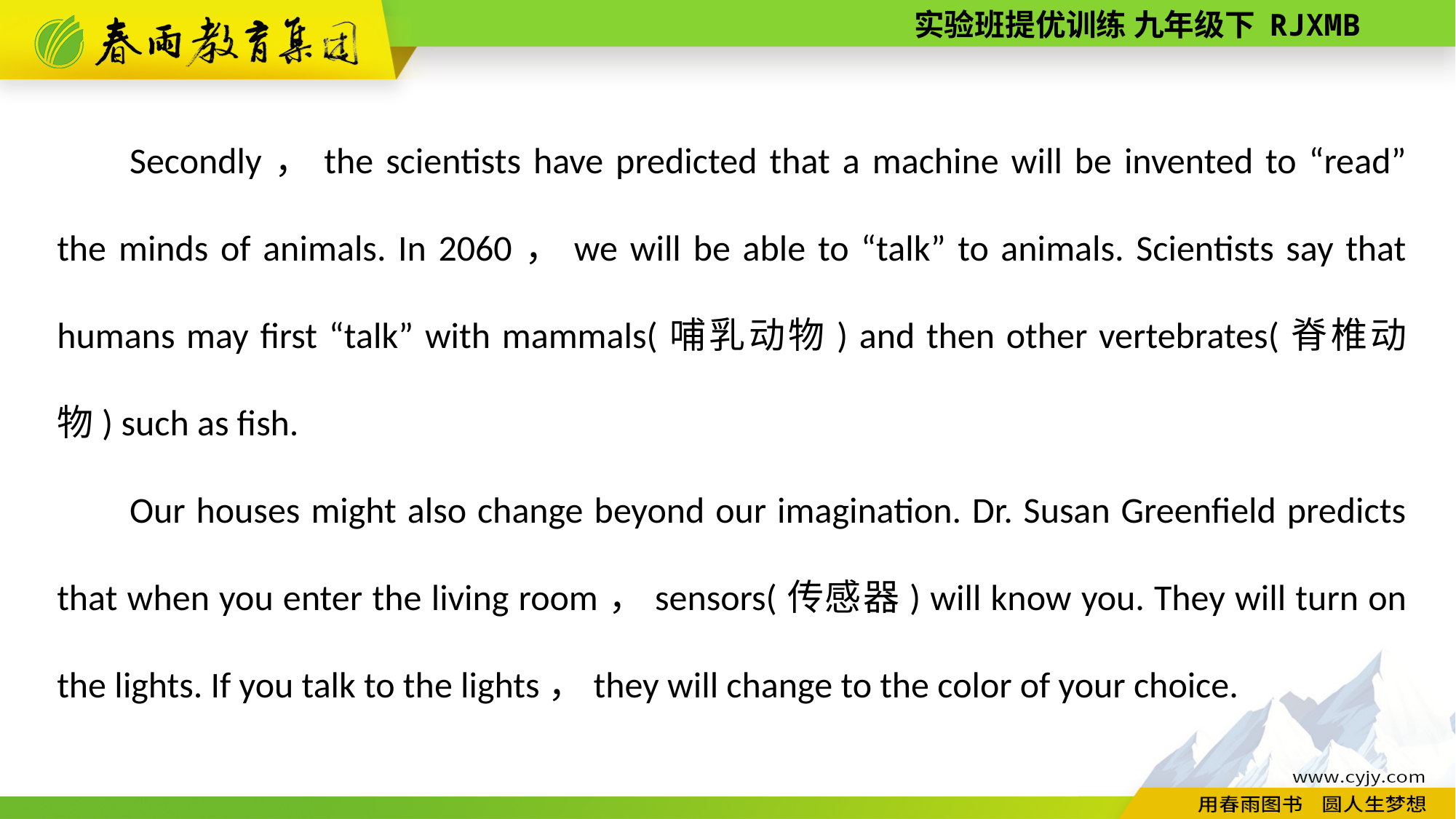

Secondly，the scientists have predicted that a machine will be invented to “read” the minds of animals. In 2060，we will be able to “talk” to animals. Scientists say that humans may first “talk” with mammals(哺乳动物) and then other vertebrates(脊椎动物) such as fish.
Our houses might also change beyond our imagination. Dr. Susan Greenfield predicts that when you enter the living room，sensors(传感器) will know you. They will turn on the lights. If you talk to the lights，they will change to the color of your choice.